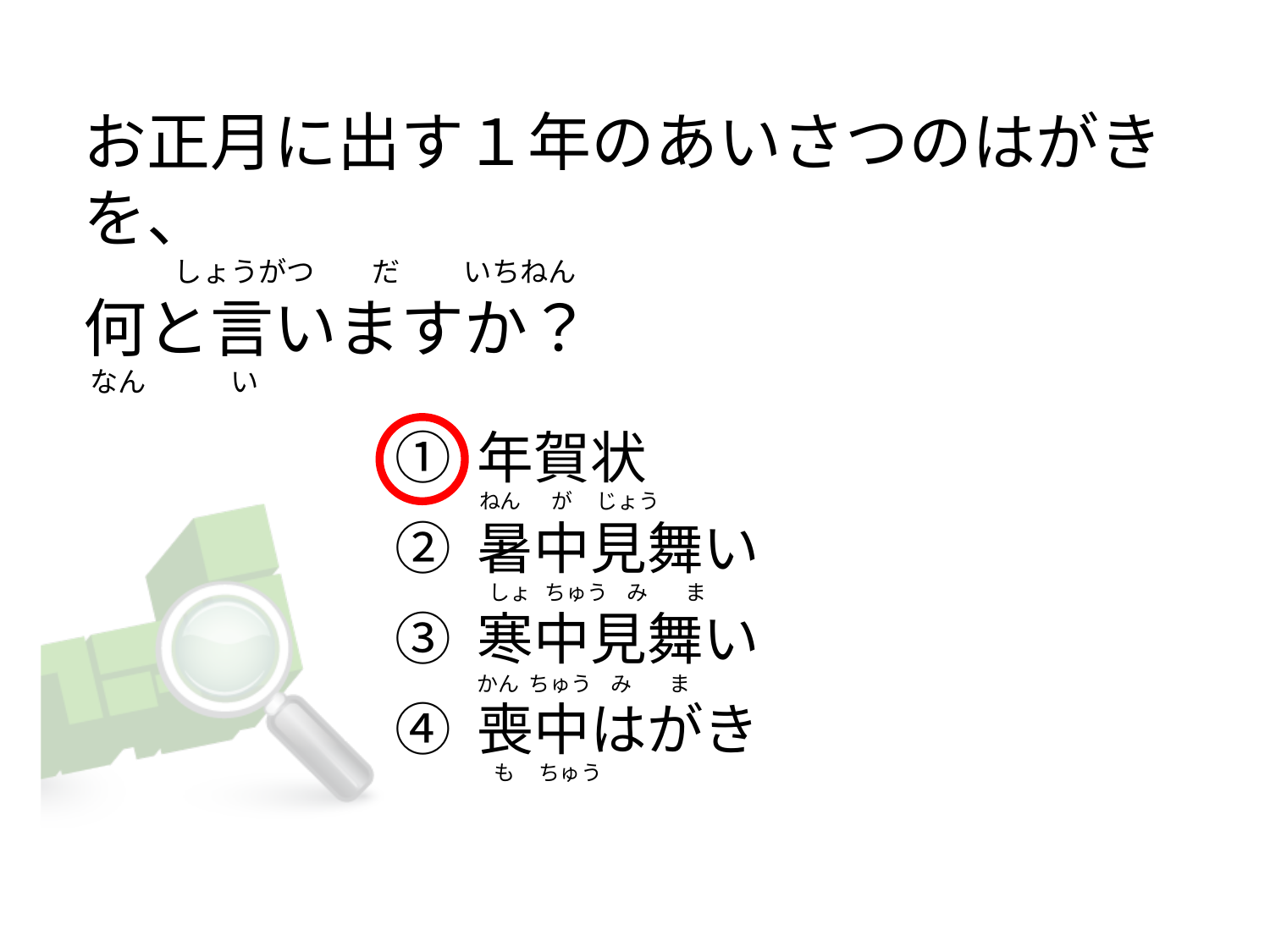

# お正月に出す１年のあいさつのはがきを、 　　　 しょうがつ         だ          いちねん 何と言いますか？  なん　　　い
① 年賀状
② 暑中見舞い
③ 寒中見舞い
④ 喪中はがき

ねん　  が     じょう
 しょ   ちゅう    み        ま
かん  ちゅう    み        ま
     も     ちゅう